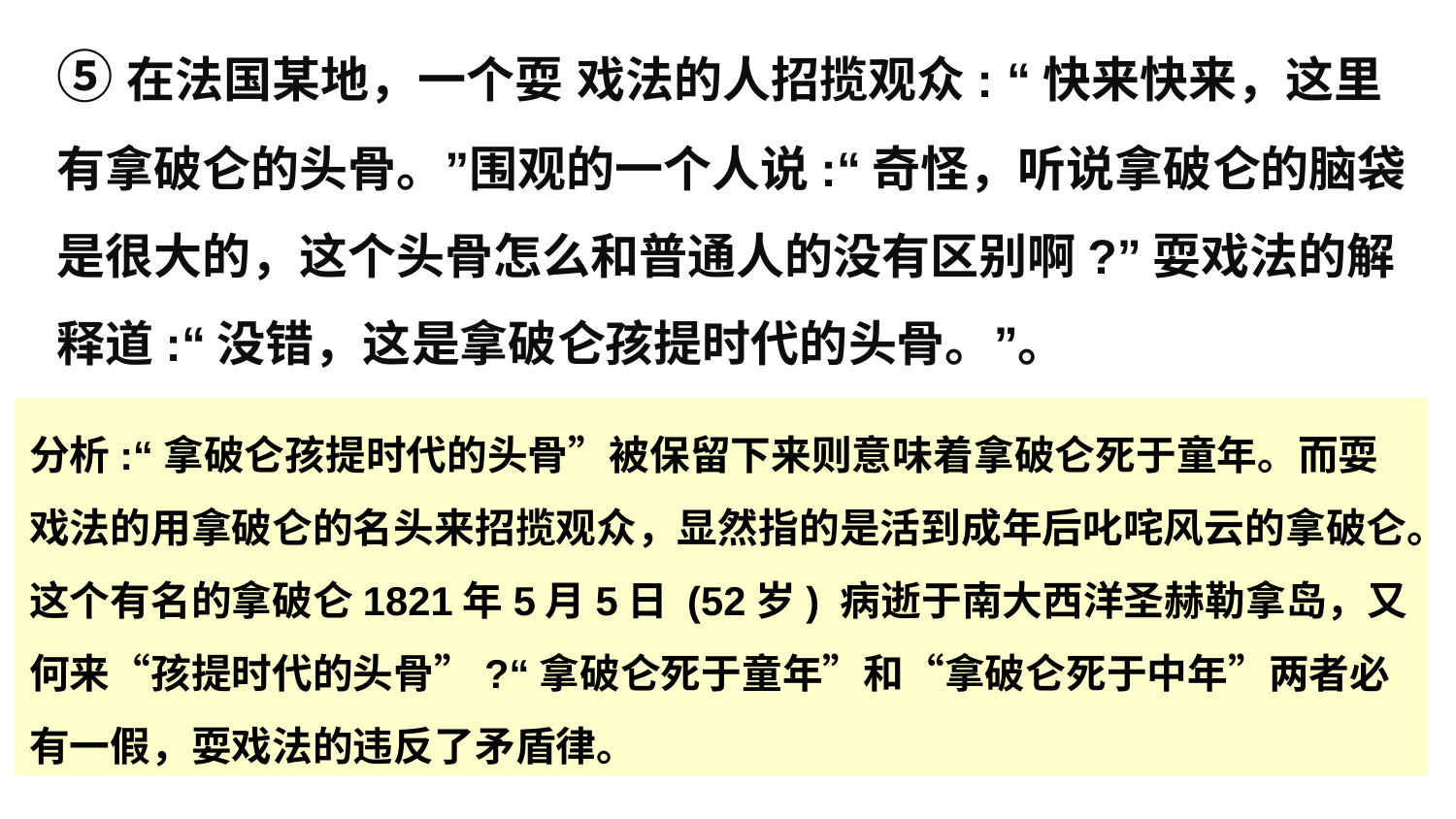

⑤在法国某地，一个耍 戏法的人招揽观众: “快来快来，这里有拿破仑的头骨。”围观的一个人说:“奇怪，听说拿破仑的脑袋是很大的，这个头骨怎么和普通人的没有区别啊?”耍戏法的解释道:“没错，这是拿破仑孩提时代的头骨。”。
分析:“拿破仑孩提时代的头骨”被保留下来则意味着拿破仑死于童年。而耍戏法的用拿破仑的名头来招揽观众，显然指的是活到成年后叱咤风云的拿破仑。这个有名的拿破仑1821年5月5日 (52岁) 病逝于南大西洋圣赫勒拿岛，又何来“孩提时代的头骨”?“拿破仑死于童年”和“拿破仑死于中年”两者必有一假，耍戏法的违反了矛盾律。